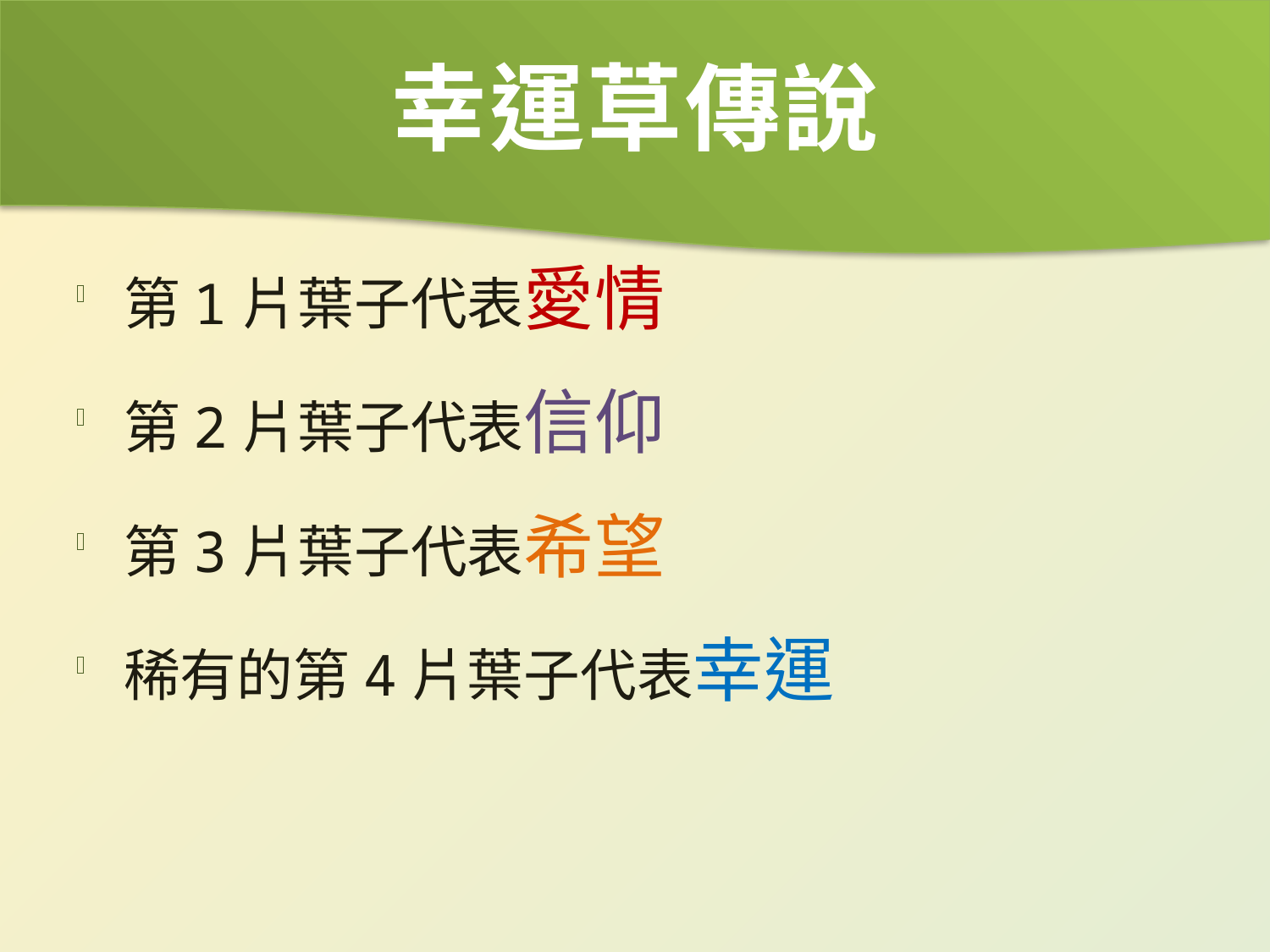

# 幸運草傳說
第1片葉子代表愛情
第2片葉子代表信仰
第3片葉子代表希望
稀有的第4片葉子代表幸運